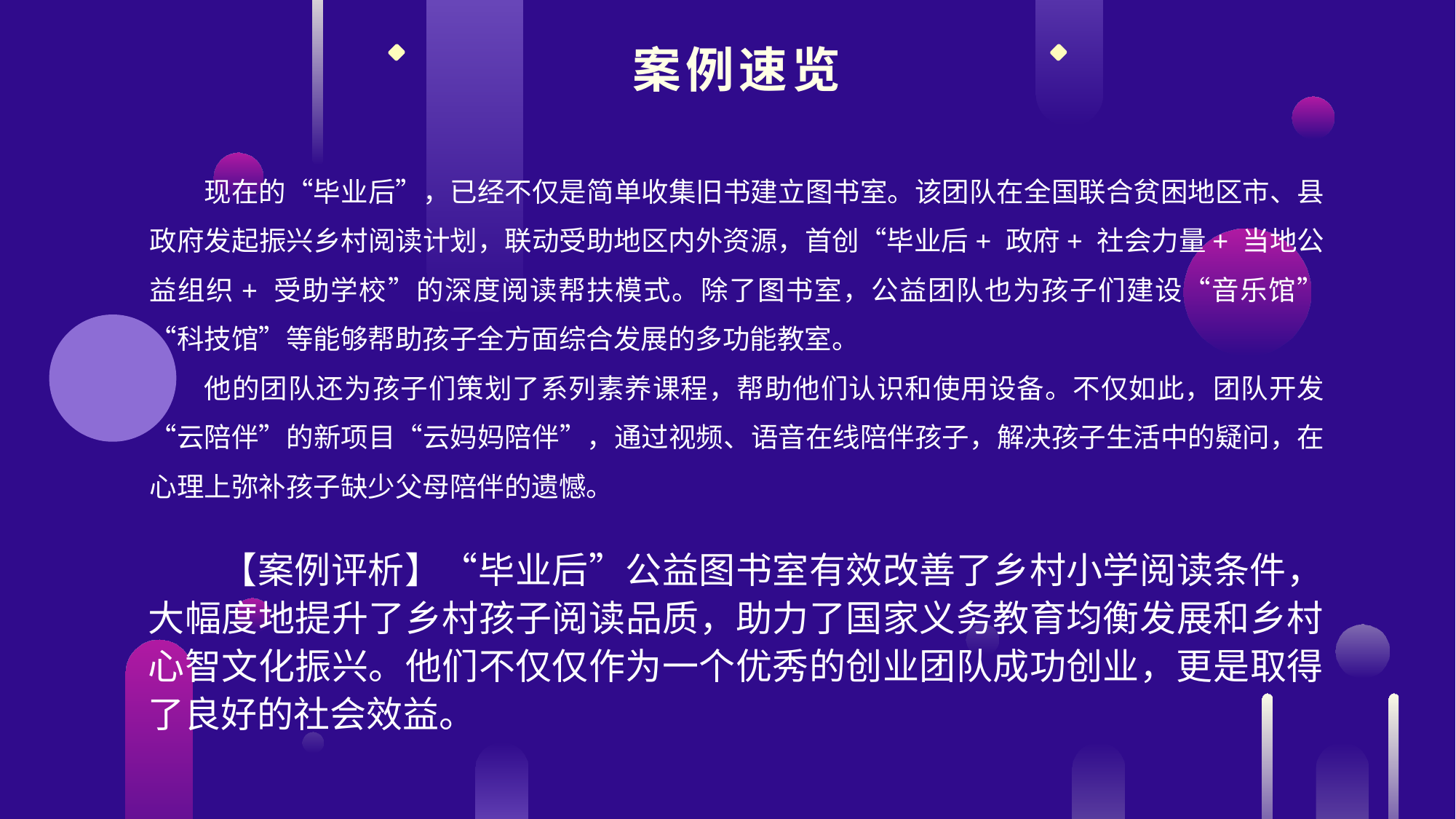

案例速览

现在的“毕业后”，已经不仅是简单收集旧书建立图书室。该团队在全国联合贫困地区市、县政府发起振兴乡村阅读计划，联动受助地区内外资源，首创“毕业后+ 政府+ 社会力量+ 当地公益组织+ 受助学校”的深度阅读帮扶模式。除了图书室，公益团队也为孩子们建设“音乐馆”“科技馆”等能够帮助孩子全方面综合发展的多功能教室。
他的团队还为孩子们策划了系列素养课程，帮助他们认识和使用设备。不仅如此，团队开发“云陪伴”的新项目“云妈妈陪伴”，通过视频、语音在线陪伴孩子，解决孩子生活中的疑问，在心理上弥补孩子缺少父母陪伴的遗憾。

【案例评析】“毕业后”公益图书室有效改善了乡村小学阅读条件，大幅度地提升了乡村孩子阅读品质，助力了国家义务教育均衡发展和乡村心智文化振兴。他们不仅仅作为一个优秀的创业团队成功创业，更是取得了良好的社会效益。